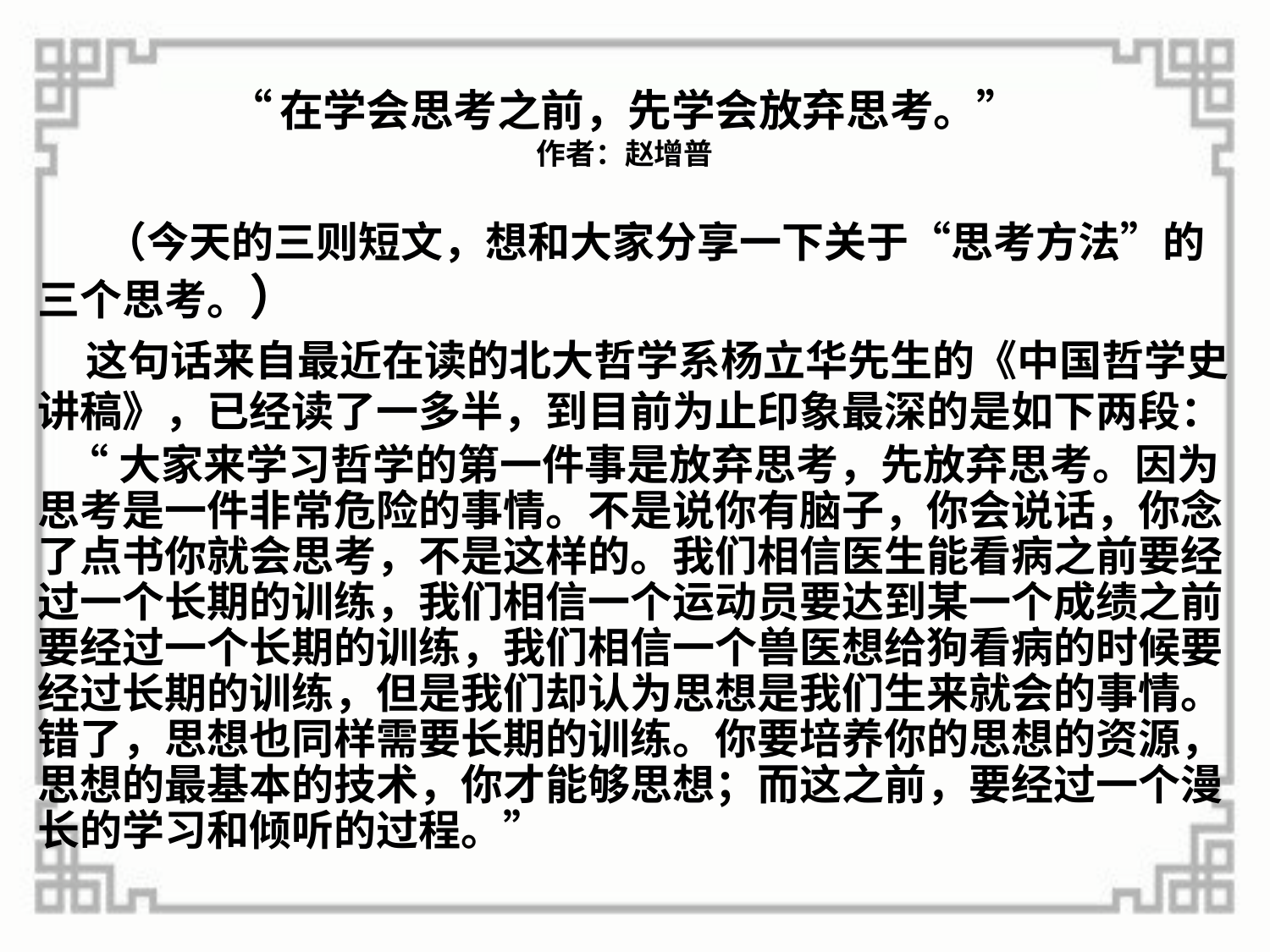

# “在学会思考之前，先学会放弃思考。” 作者：赵增普
      （今天的三则短文，想和大家分享一下关于“思考方法”的三个思考。）
    这句话来自最近在读的北大哲学系杨立华先生的《中国哲学史讲稿》，已经读了一多半，到目前为止印象最深的是如下两段：
   “大家来学习哲学的第一件事是放弃思考，先放弃思考。因为思考是一件非常危险的事情。不是说你有脑子，你会说话，你念了点书你就会思考，不是这样的。我们相信医生能看病之前要经过一个长期的训练，我们相信一个运动员要达到某一个成绩之前要经过一个长期的训练，我们相信一个兽医想给狗看病的时候要经过长期的训练，但是我们却认为思想是我们生来就会的事情。错了，思想也同样需要长期的训练。你要培养你的思想的资源，思想的最基本的技术，你才能够思想；而这之前，要经过一个漫长的学习和倾听的过程。”